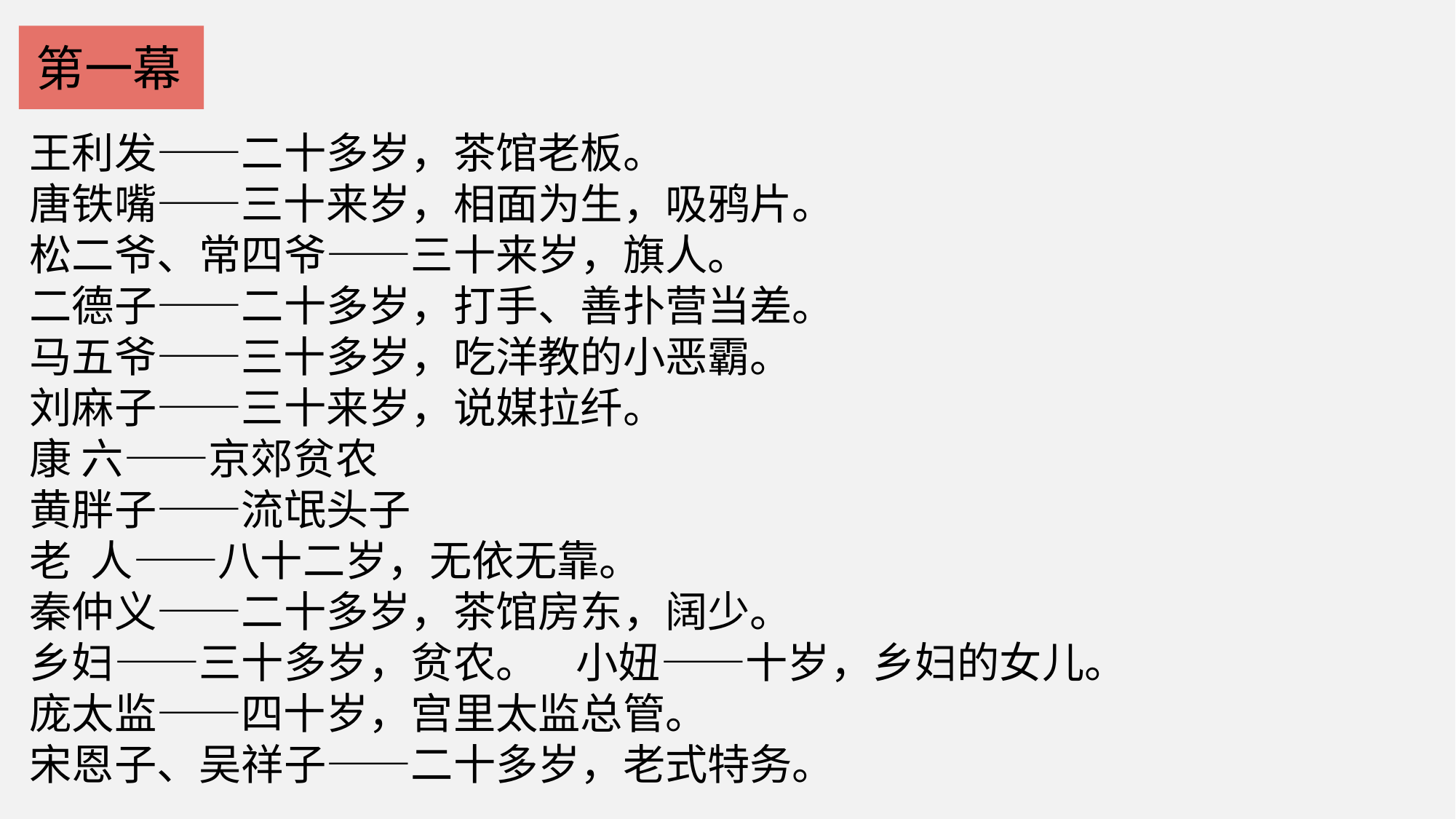

第一幕
王利发——二十多岁，茶馆老板。
唐铁嘴——三十来岁，相面为生，吸鸦片。
松二爷、常四爷——三十来岁，旗人。
二德子——二十多岁，打手、善扑营当差。
马五爷——三十多岁，吃洋教的小恶霸。
刘麻子——三十来岁，说媒拉纤。
康 六——京郊贫农
黄胖子——流氓头子
老  人——八十二岁，无依无靠。
秦仲义——二十多岁，茶馆房东，阔少。
乡妇——三十多岁，贫农。    小妞——十岁，乡妇的女儿。
庞太监——四十岁，宫里太监总管。
宋恩子、吴祥子——二十多岁，老式特务。